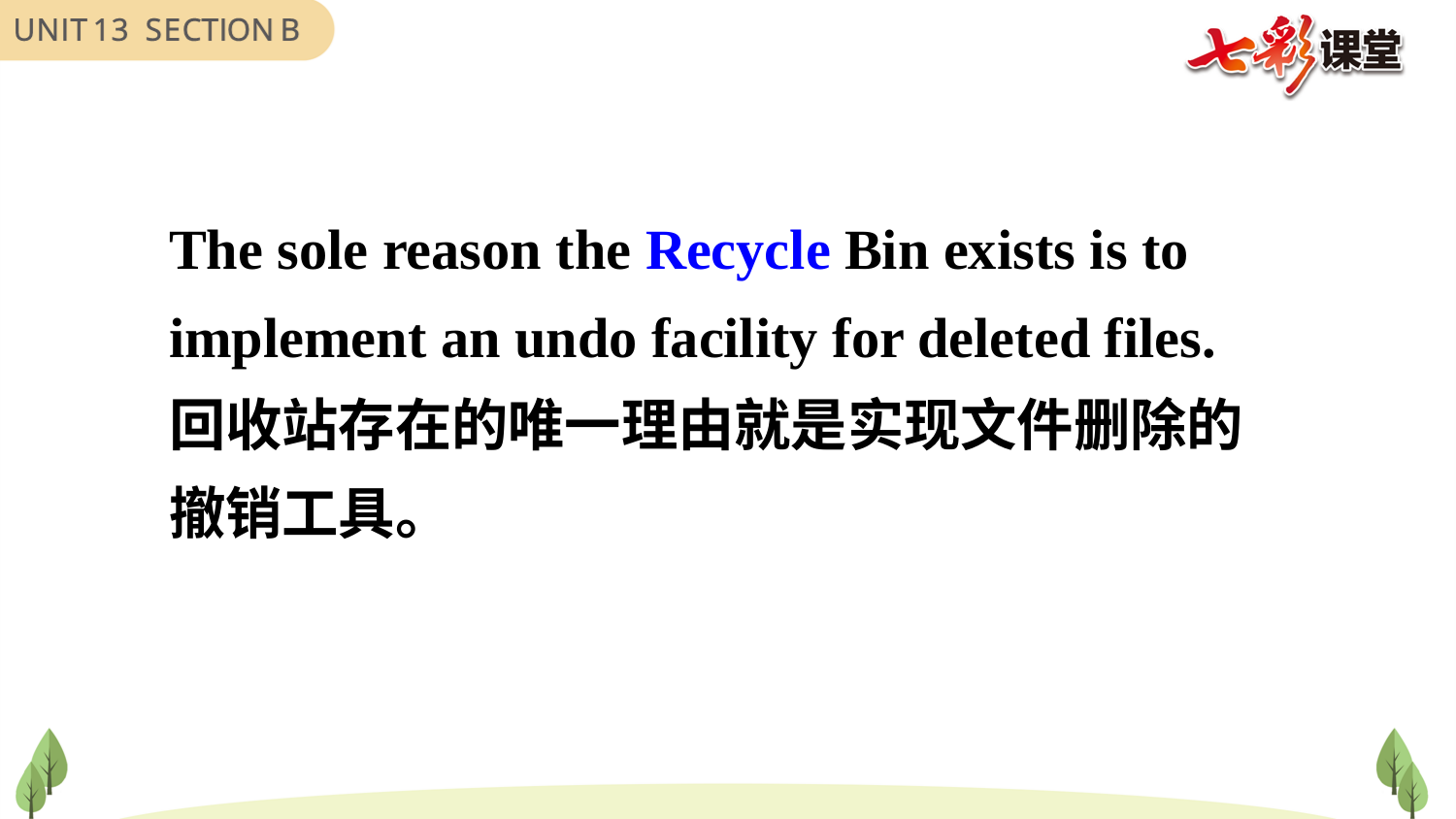

The sole reason the Recycle Bin exists is to implement an undo facility for deleted files. 回收站存在的唯一理由就是实现文件删除的撤销工具。